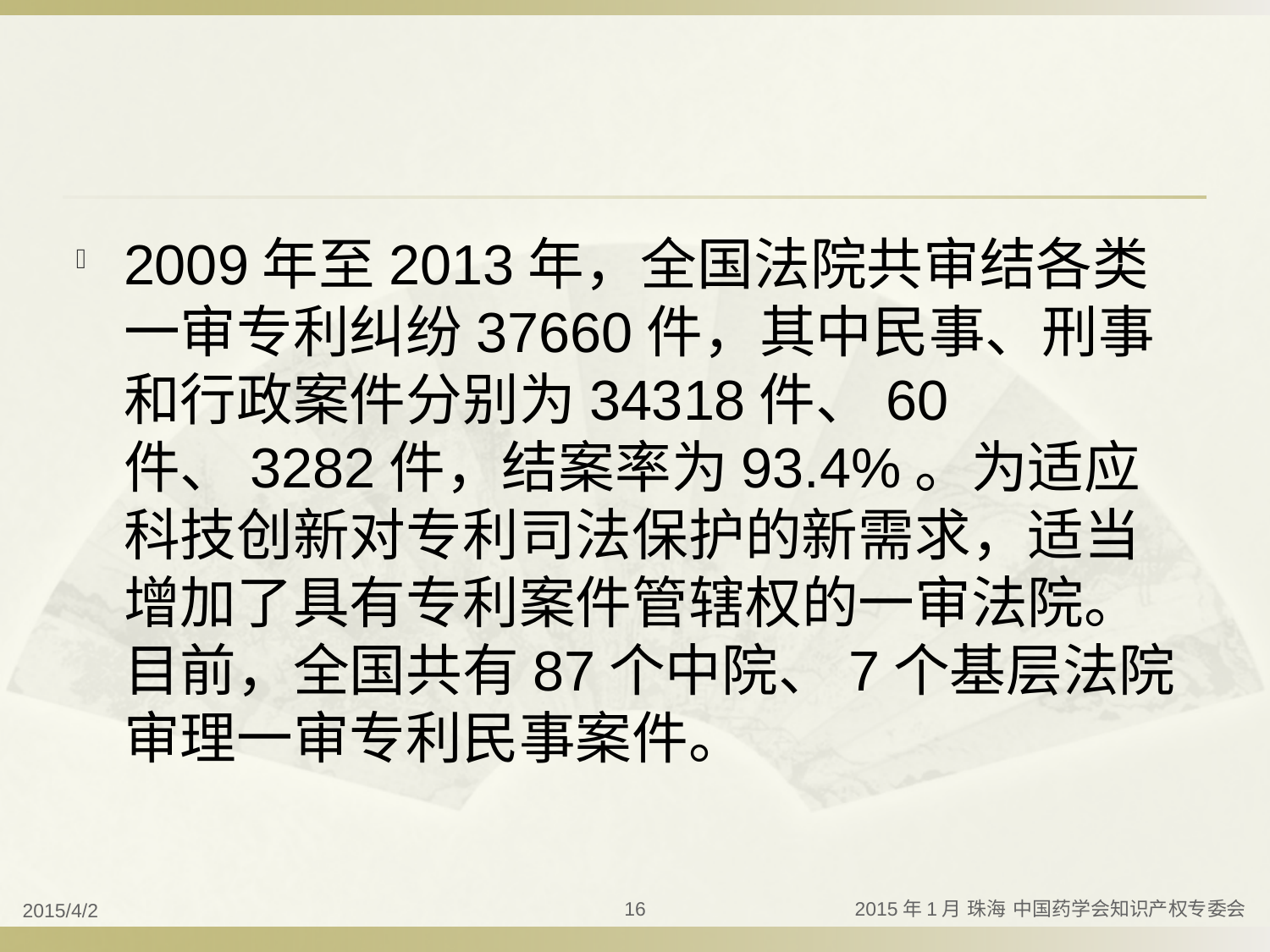

#
2009年至2013年，全国法院共审结各类一审专利纠纷37660件，其中民事、刑事和行政案件分别为34318件、60件、3282件，结案率为93.4%。为适应科技创新对专利司法保护的新需求，适当增加了具有专利案件管辖权的一审法院。目前，全国共有87个中院、7个基层法院审理一审专利民事案件。
2015/4/2
16
2015年1月 珠海 中国药学会知识产权专委会